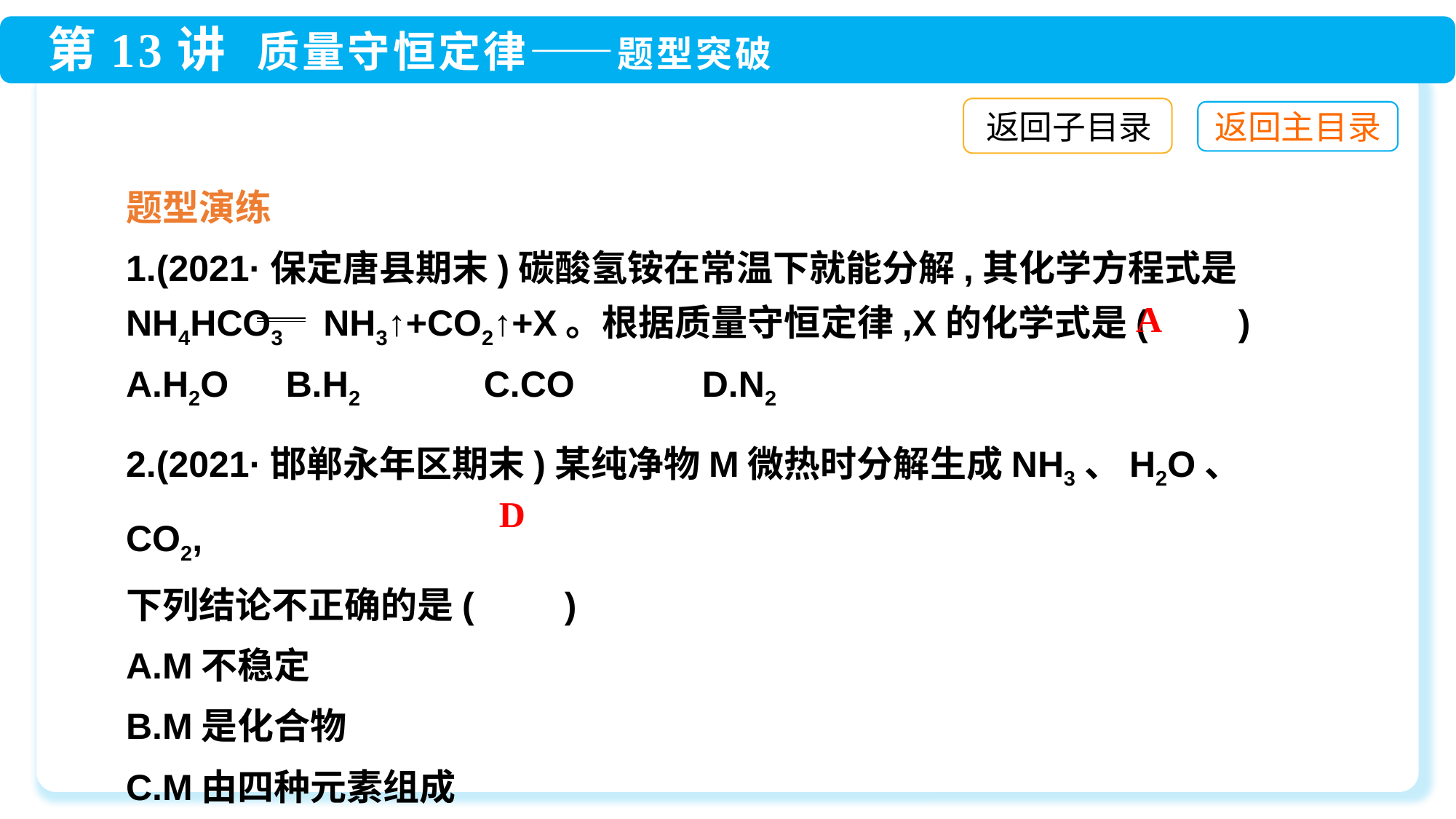

返回子目录
题型演练
1.(2021·保定唐县期末)碳酸氢铵在常温下就能分解,其化学方程式是
NH4HCO3    NH3↑+CO2↑+X。根据质量守恒定律,X的化学式是(　　)
A.H2O	     B.H2	   C.CO	   D.N2
A
2.(2021·邯郸永年区期末)某纯净物M微热时分解生成NH3、H2O、CO2,
下列结论不正确的是(　　)
A.M不稳定
B.M是化合物
C.M由四种元素组成
D.M一定含有N元素、H元素、C元素,可能含有氧元素
D